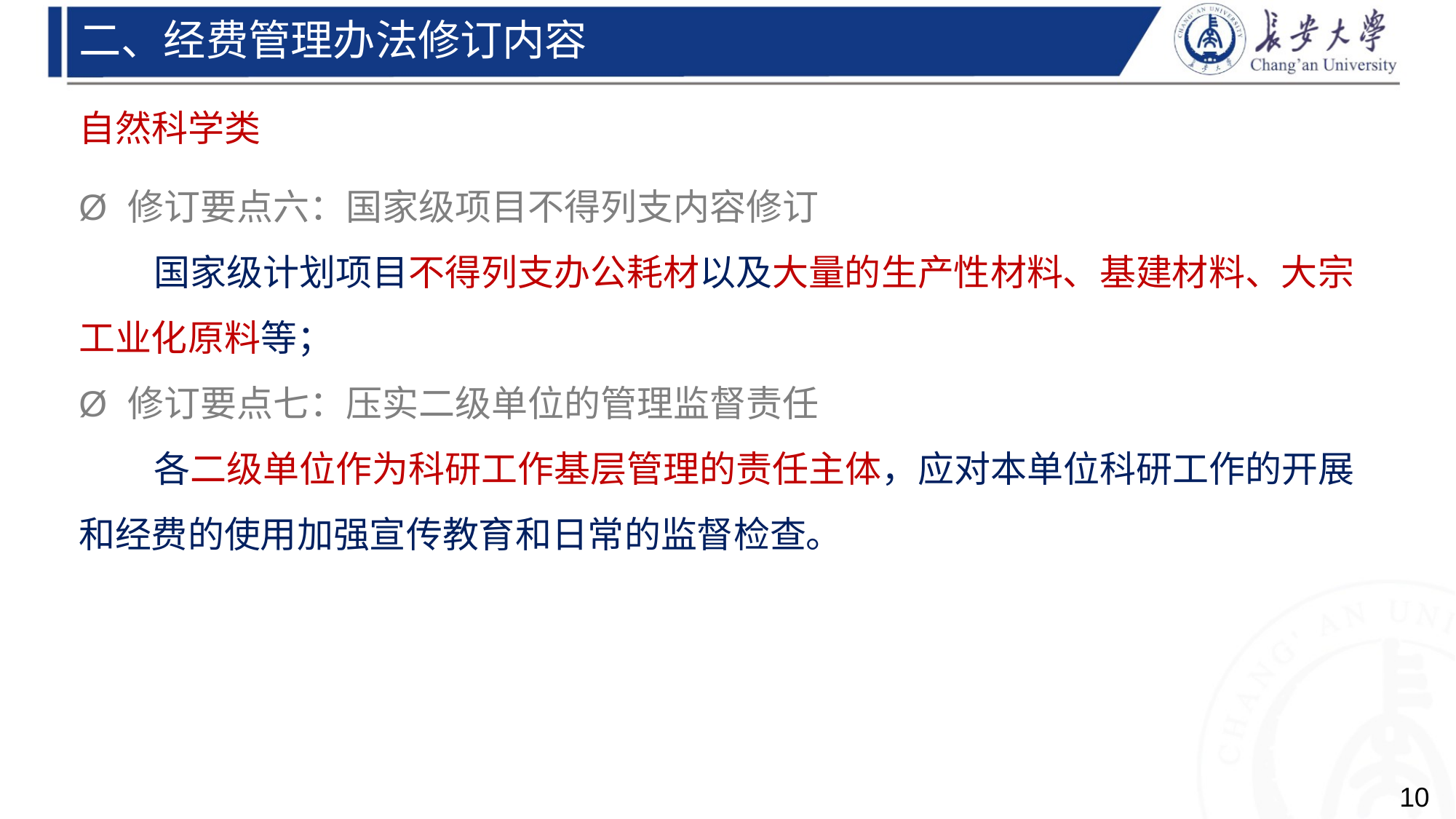

二、经费管理办法修订内容
自然科学类
Ø 修订要点六：国家级项目不得列支内容修订
国家级计划项目不得列支办公耗材以及大量的生产性材料、基建材料、大宗
工业化原料等；
Ø 修订要点七：压实二级单位的管理监督责任
各二级单位作为科研工作基层管理的责任主体，应对本单位科研工作的开展
和经费的使用加强宣传教育和日常的监督检查。
10